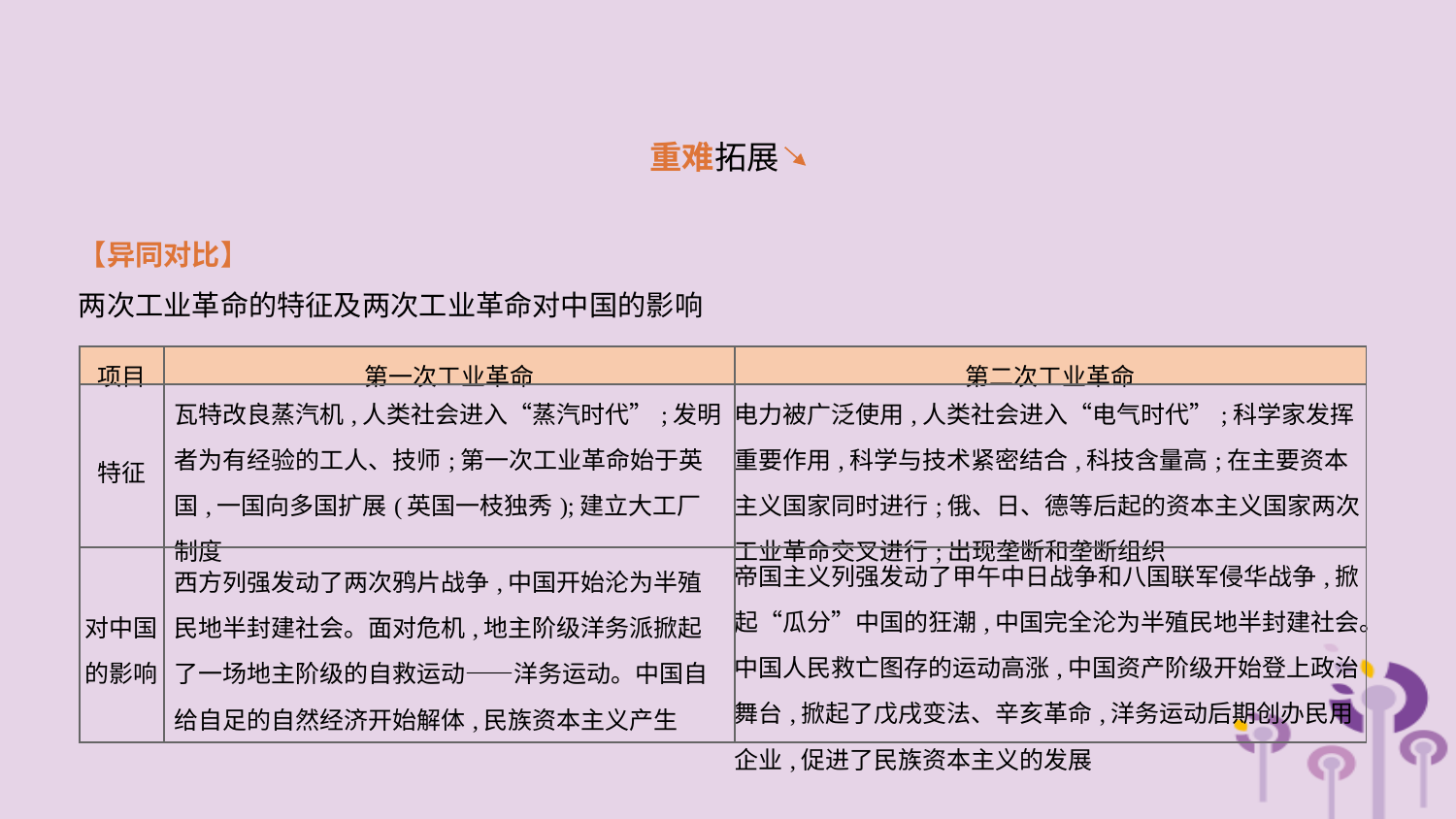

重难拓展
【异同对比】
两次工业革命的特征及两次工业革命对中国的影响
| 项目 | 第一次工业革命 | 第二次工业革命 |
| --- | --- | --- |
| 特征 | 瓦特改良蒸汽机,人类社会进入“蒸汽时代”;发明者为有经验的工人、技师;第一次工业革命始于英国,一国向多国扩展(英国一枝独秀);建立大工厂制度 | 电力被广泛使用,人类社会进入“电气时代”;科学家发挥重要作用,科学与技术紧密结合,科技含量高;在主要资本主义国家同时进行;俄、日、德等后起的资本主义国家两次工业革命交叉进行;出现垄断和垄断组织 |
| 对中国 的影响 | 西方列强发动了两次鸦片战争,中国开始沦为半殖民地半封建社会。面对危机,地主阶级洋务派掀起了一场地主阶级的自救运动——洋务运动。中国自给自足的自然经济开始解体,民族资本主义产生 | 帝国主义列强发动了甲午中日战争和八国联军侵华战争,掀起“瓜分”中国的狂潮,中国完全沦为半殖民地半封建社会。中国人民救亡图存的运动高涨,中国资产阶级开始登上政治舞台,掀起了戊戌变法、辛亥革命,洋务运动后期创办民用企业,促进了民族资本主义的发展 |